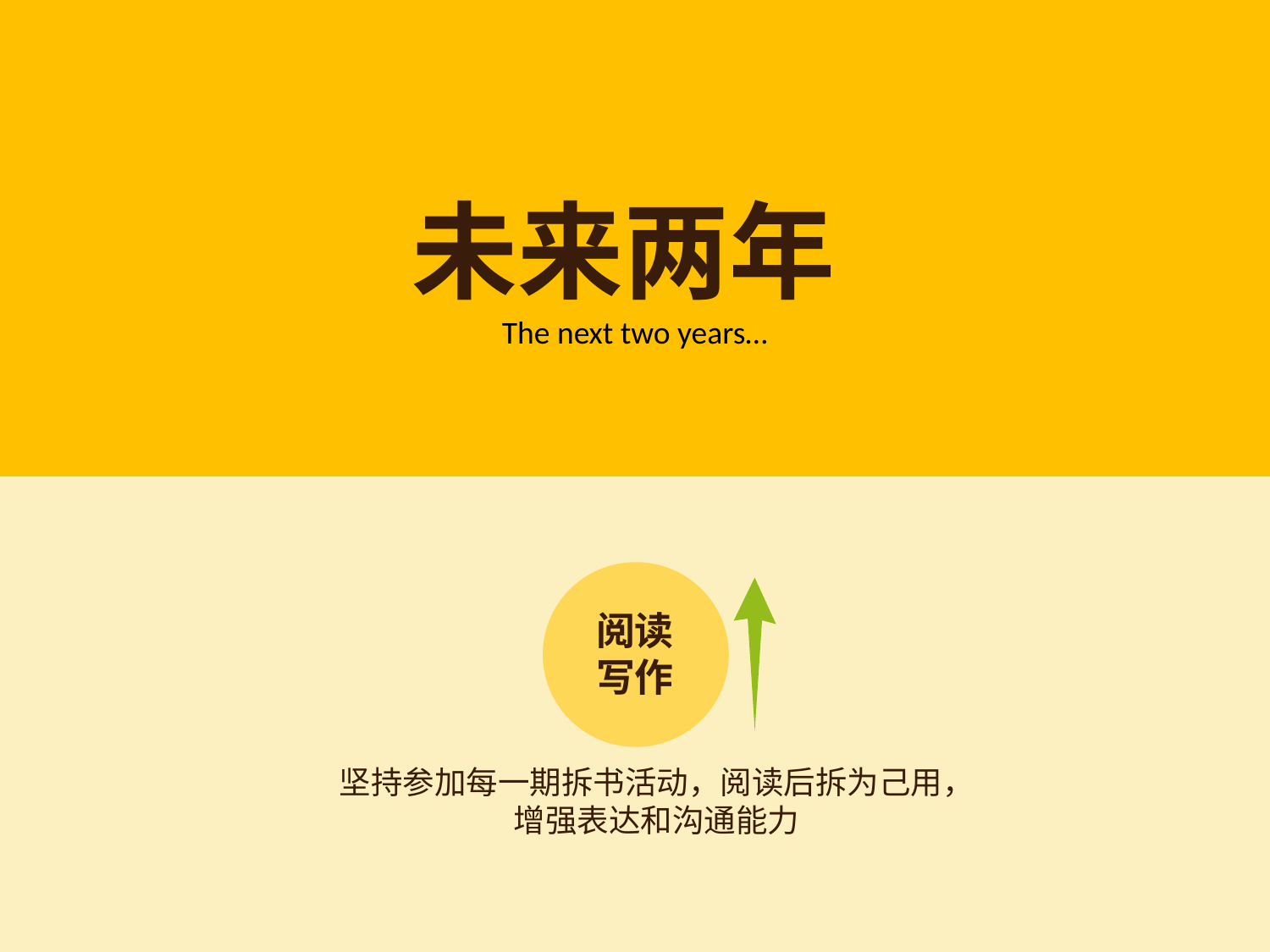

未来两年
The next two years…

阅读
写作

坚持参加每一期拆书活动，阅读后拆为己用，
增强表达和沟通能力